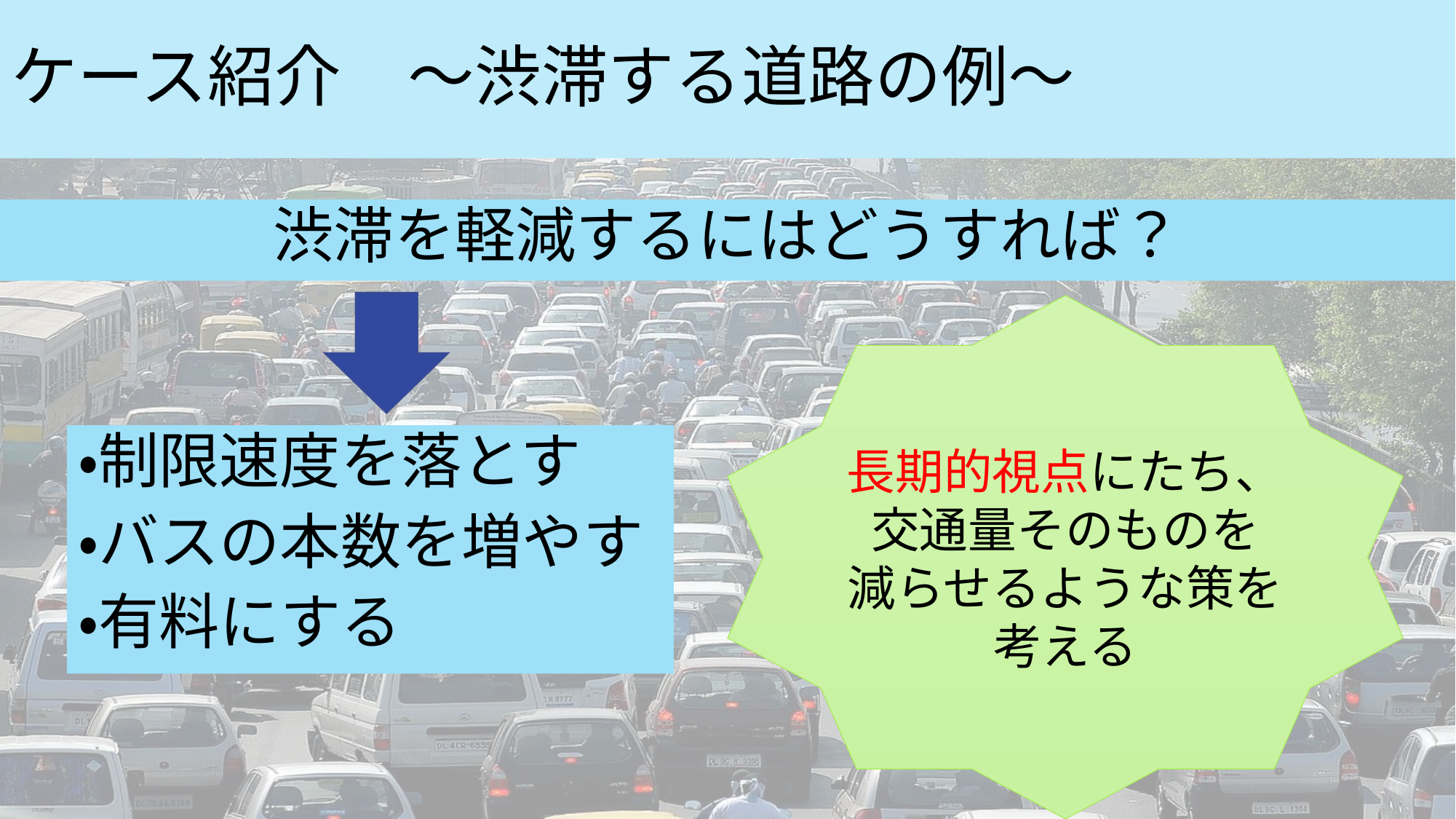

# ケース紹介　～渋滞する道路の例～
渋滞を軽減するにはどうすれば？

長期的視点にたち、
交通量そのものを
減らせるような策を
考える
・制限速度を落とす
・バスの本数を増やす
・有料にする